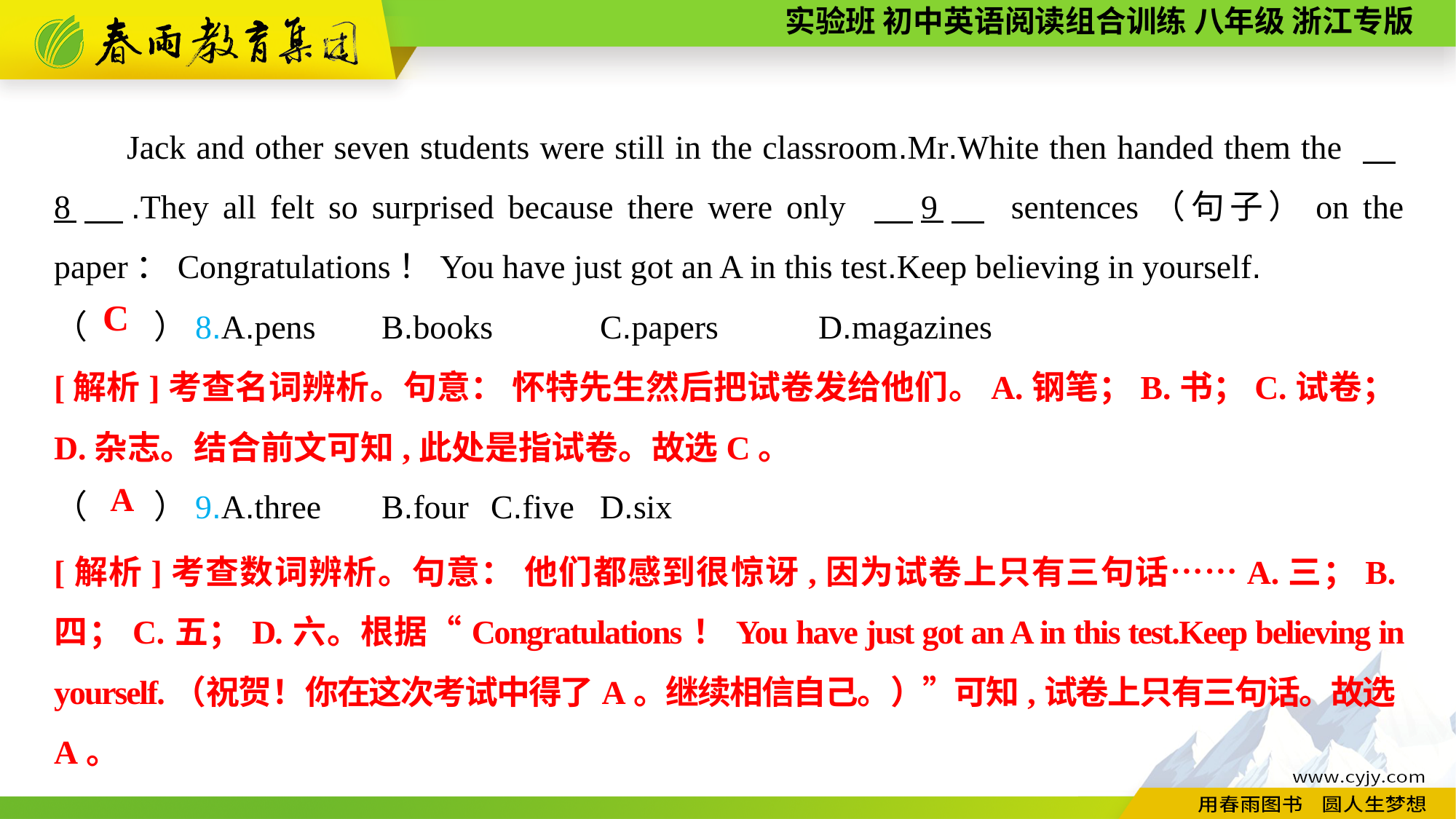

Jack and other seven students were still in the classroom.Mr.White then handed them the 　8　.They all felt so surprised because there were only 　9　 sentences（句子）on the paper：Congratulations！You have just got an A in this test.Keep believing in yourself.
（　　）8.A.pens	B.books	C.papers	D.magazines

（　　）9.A.three	B.four	C.five	D.six
C
[解析]考查名词辨析。句意： 怀特先生然后把试卷发给他们。A.钢笔；B.书；C.试卷；D.杂志。结合前文可知,此处是指试卷。故选C。
A
[解析]考查数词辨析。句意： 他们都感到很惊讶,因为试卷上只有三句话……A.三；B.四；C.五；D.六。根据“Congratulations！You have just got an A in this test.Keep believing in yourself.（祝贺！你在这次考试中得了A。继续相信自己。）”可知,试卷上只有三句话。故选A。